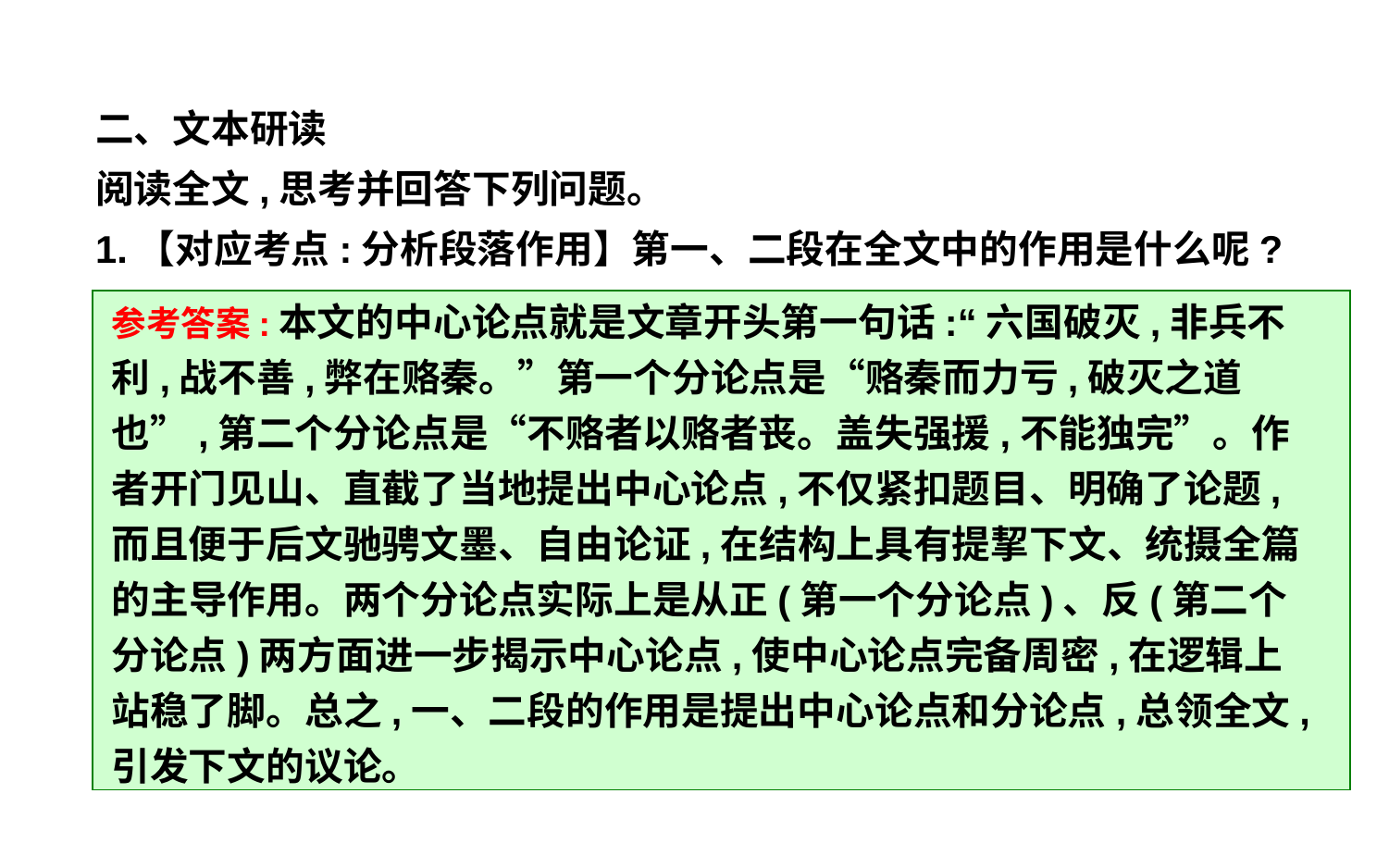

二、文本研读
阅读全文,思考并回答下列问题。
1.【对应考点:分析段落作用】第一、二段在全文中的作用是什么呢?
参考答案:本文的中心论点就是文章开头第一句话:“六国破灭,非兵不利,战不善,弊在赂秦。”第一个分论点是“赂秦而力亏,破灭之道也”,第二个分论点是“不赂者以赂者丧。盖失强援,不能独完”。作者开门见山、直截了当地提出中心论点,不仅紧扣题目、明确了论题,而且便于后文驰骋文墨、自由论证,在结构上具有提挈下文、统摄全篇的主导作用。两个分论点实际上是从正(第一个分论点)、反(第二个分论点)两方面进一步揭示中心论点,使中心论点完备周密,在逻辑上站稳了脚。总之,一、二段的作用是提出中心论点和分论点,总领全文,引发下文的议论。